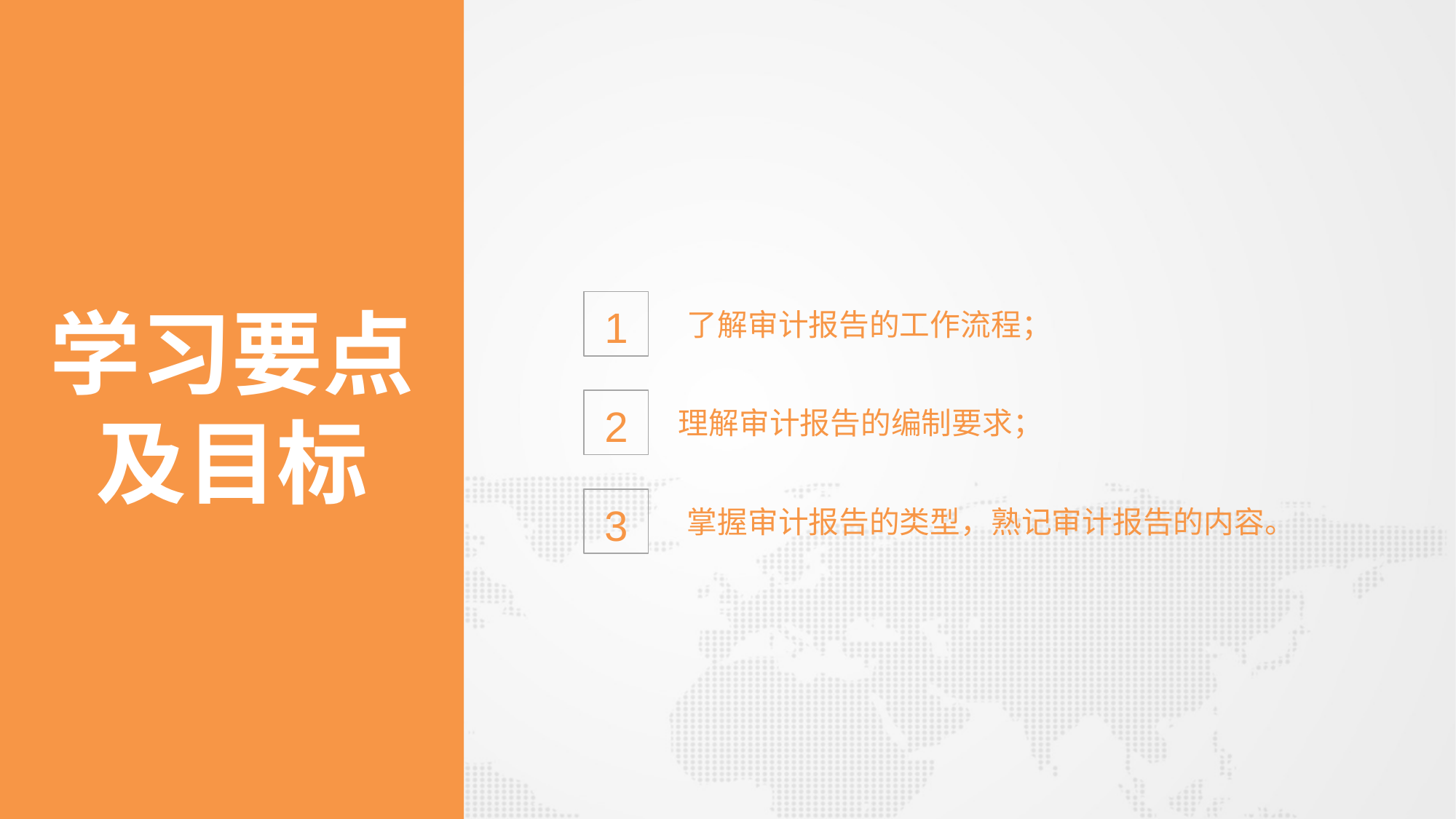

1
了解审计报告的工作流程；
学习要点
及目标

2
理解审计报告的编制要求；

3
掌握审计报告的类型，熟记审计报告的内容。